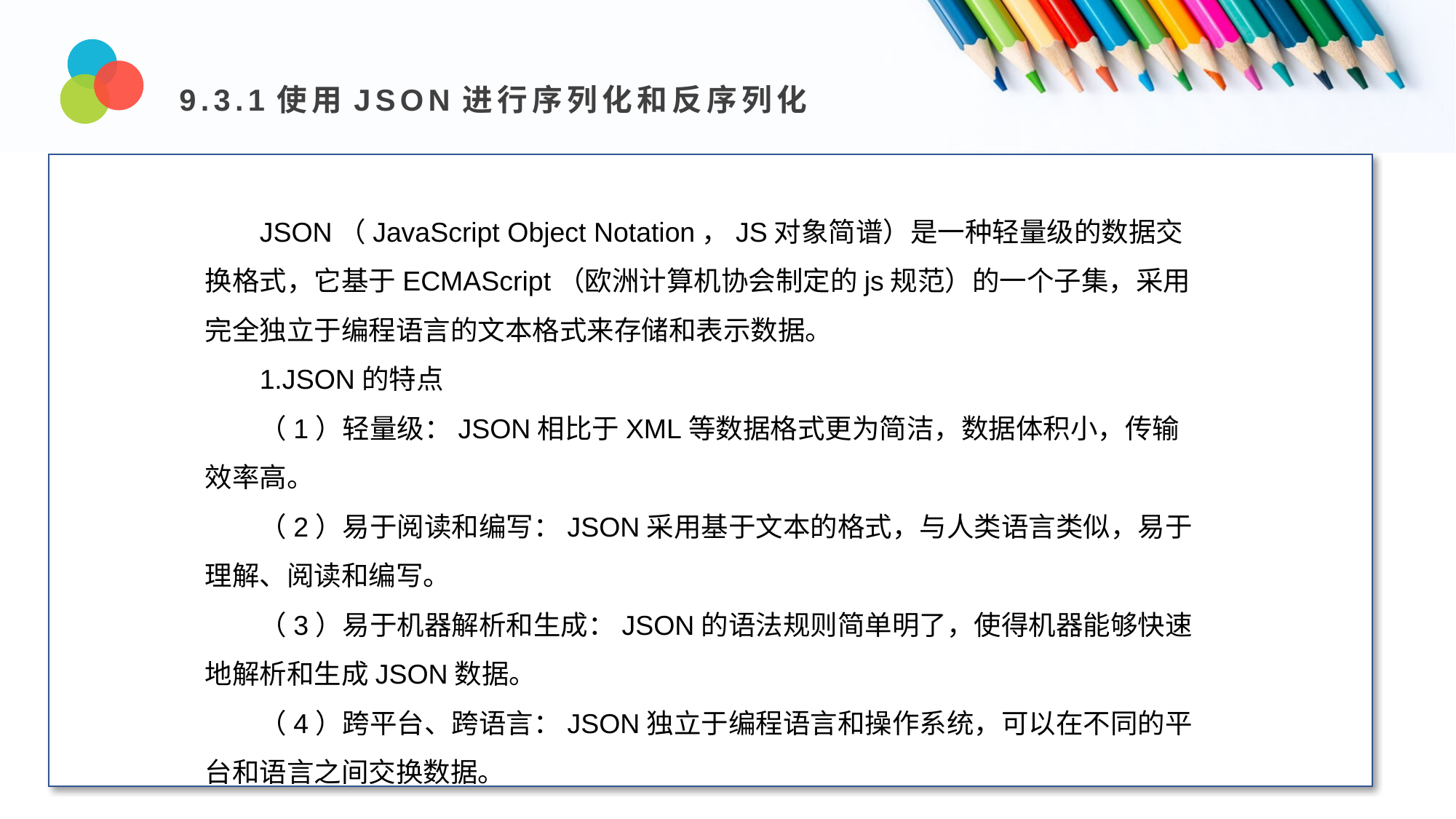

9.3.1使用JSON进行序列化和反序列化
Design and Production
JSON（JavaScript Object Notation，JS对象简谱）是一种轻量级的数据交换格式，它基于ECMAScript（欧洲计算机协会制定的js规范）的一个子集，采用完全独立于编程语言的文本格式来存储和表示数据。
1.JSON的特点
（1）轻量级：JSON相比于XML等数据格式更为简洁，数据体积小，传输效率高。
（2）易于阅读和编写：JSON采用基于文本的格式，与人类语言类似，易于理解、阅读和编写。
（3）易于机器解析和生成：JSON的语法规则简单明了，使得机器能够快速地解析和生成JSON数据。
（4）跨平台、跨语言：JSON独立于编程语言和操作系统，可以在不同的平台和语言之间交换数据。